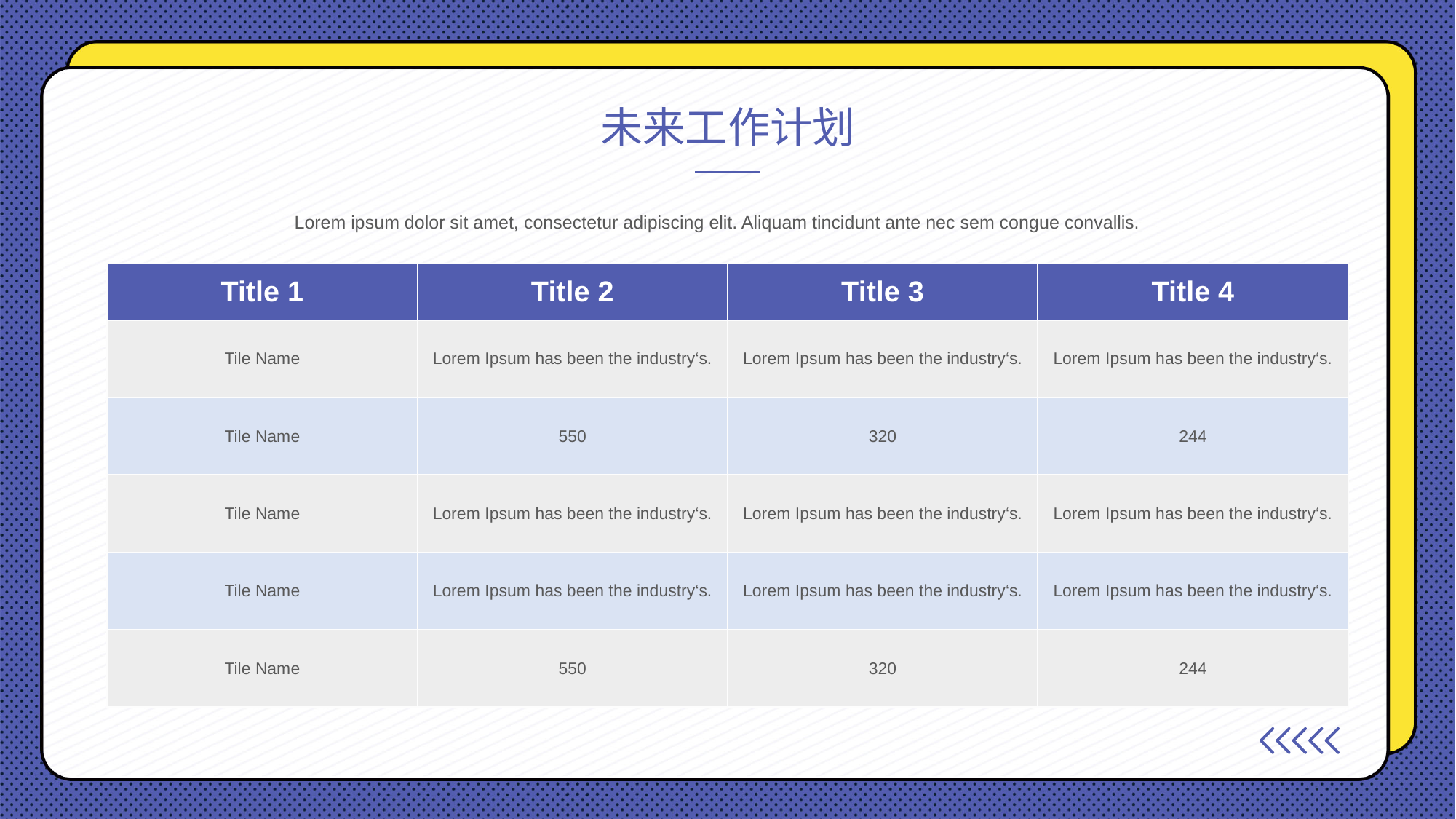

未来工作计划
Lorem ipsum dolor sit amet, consectetur adipiscing elit. Aliquam tincidunt ante nec sem congue convallis.
| Title 1 | Title 2 | Title 3 | Title 4 |
| --- | --- | --- | --- |
| Tile Name | Lorem Ipsum has been the industry‘s. | Lorem Ipsum has been the industry‘s. | Lorem Ipsum has been the industry‘s. |
| Tile Name | 550 | 320 | 244 |
| Tile Name | Lorem Ipsum has been the industry‘s. | Lorem Ipsum has been the industry‘s. | Lorem Ipsum has been the industry‘s. |
| Tile Name | Lorem Ipsum has been the industry‘s. | Lorem Ipsum has been the industry‘s. | Lorem Ipsum has been the industry‘s. |
| Tile Name | 550 | 320 | 244 |